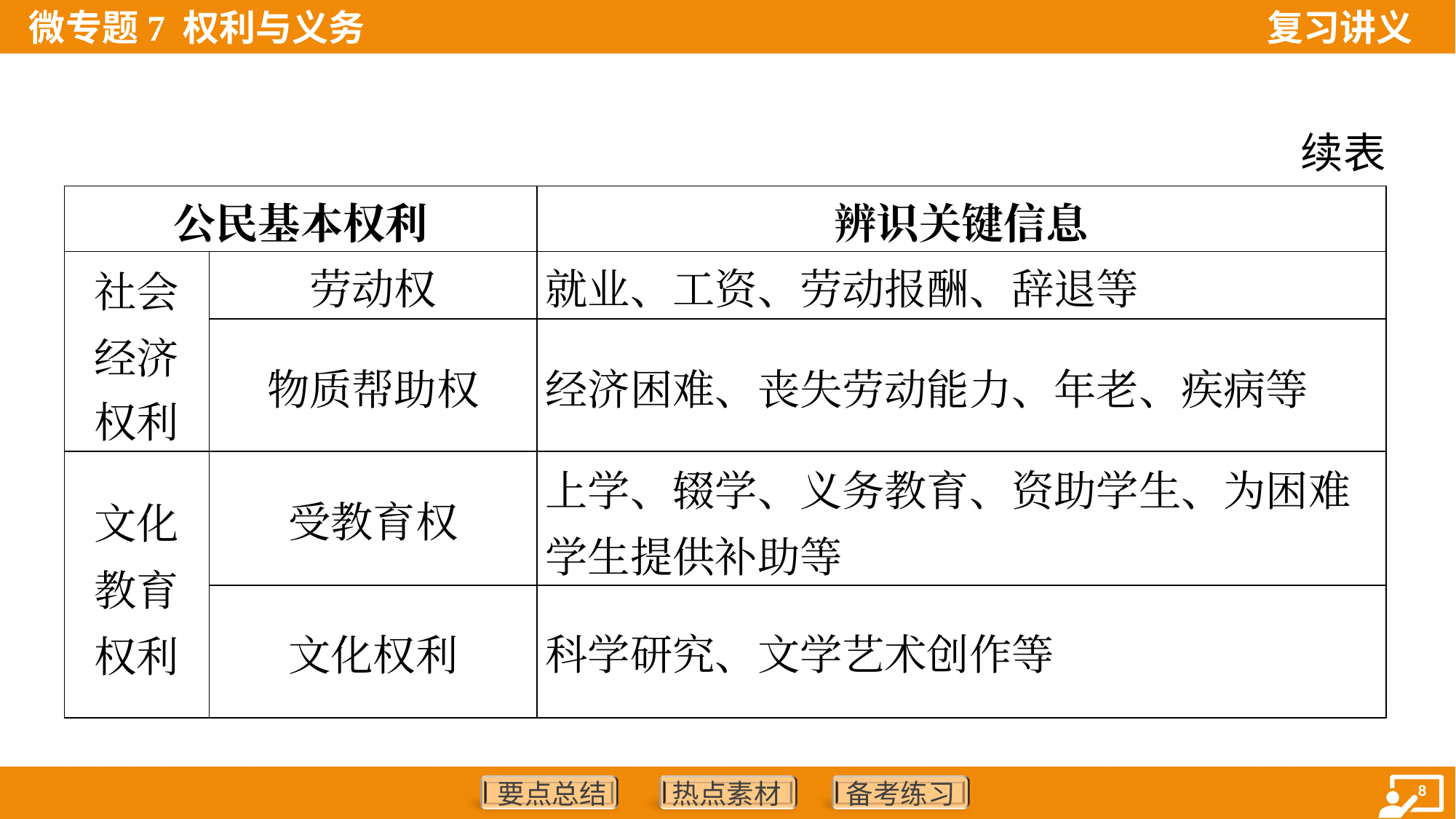

续表
| 公民基本权利 |  | 辨识关键信息 |
| --- | --- | --- |
| 社会 经济 权利 | 劳动权 | 就业、工资、劳动报酬、辞退等 |
|  | 物质帮助权 | 经济困难、丧失劳动能力、年老、疾病等 |
| 文化 教育 权利 | 受教育权 | 上学、辍学、义务教育、资助学生、为困难学生提供补助等 |
|  | 文化权利 | 科学研究、文学艺术创作等 |